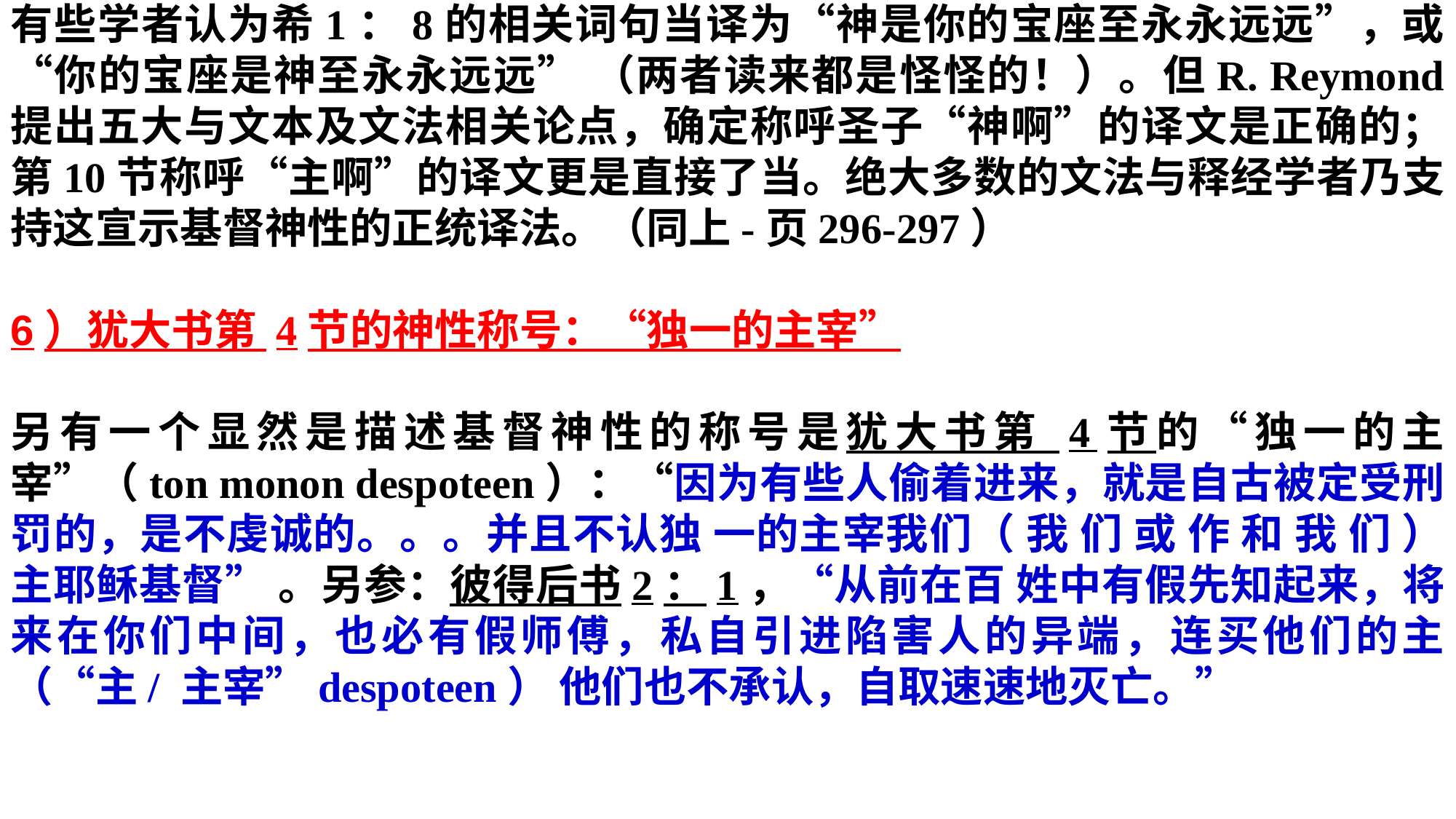

有些学者认为希1：8的相关词句当译为“神是你的宝座至永永远远”，或“你的宝座是神至永永远远” （两者读来都是怪怪的！）。但R. Reymond 提出五大与文本及文法相关论点，确定称呼圣子“神啊”的译文是正确的；第10节称呼“主啊”的译文更是直接了当。绝大多数的文法与释经学者乃支持这宣示基督神性的正统译法。（同上-页296-297）

6）犹大书第 4节的神性称号：“独一的主宰”

另有一个显然是描述基督神性的称号是犹大书第 4节的“独一的主宰”（ton monon despoteen）：“因为有些人偷着进来，就是自古被定受刑罚的，是不虔诚的。。。并且不认独 一的主宰我们（ 我 们 或 作 和 我 们 ）主耶稣基督” 。另参：彼得后书2：1，“从前在百 姓中有假先知起来，将来在你们中间，也必有假师傅，私自引进陷害人的异端，连买他们的主（“主/ 主宰”despoteen） 他们也不承认，自取速速地灭亡。”